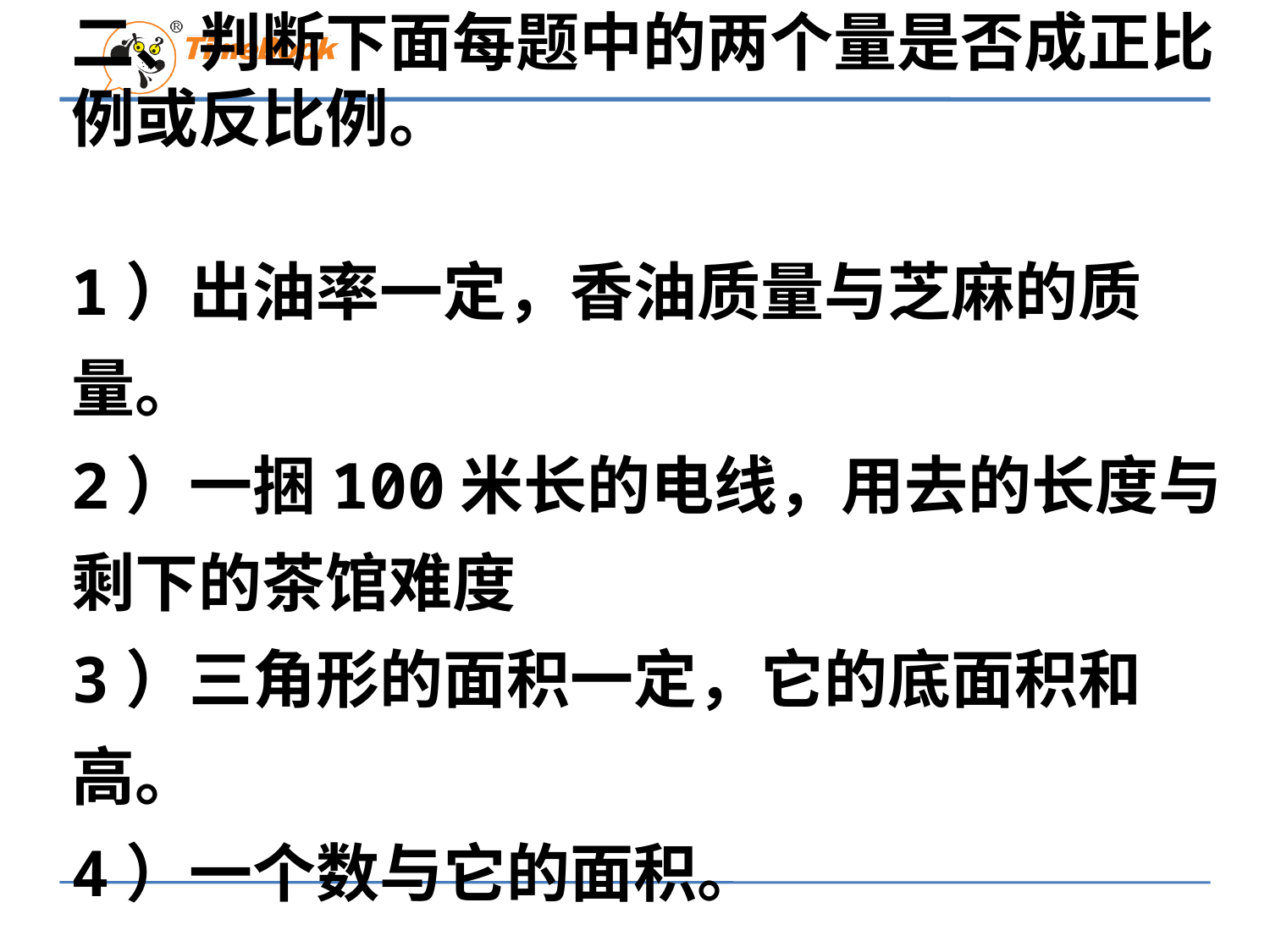

二、判断下面每题中的两个量是否成正比例或反比例。

1）出油率一定，香油质量与芝麻的质量。
2）一捆100米长的电线，用去的长度与剩下的茶馆难度
3）三角形的面积一定，它的底面积和高。
4）一个数与它的面积。